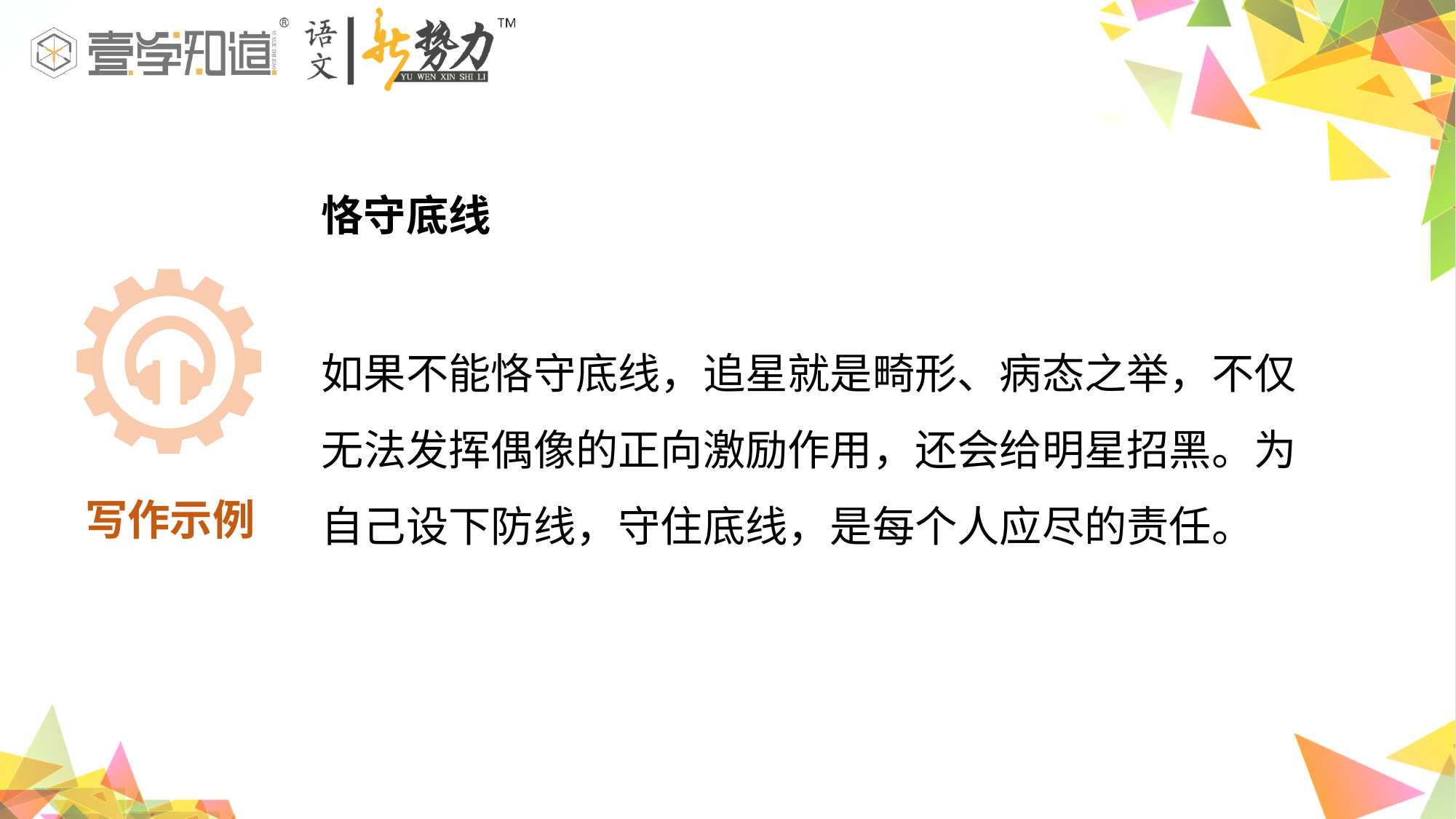

恪守底线

如果不能恪守底线，追星就是畸形、病态之举，不仅无法发挥偶像的正向激励作用，还会给明星招黑。为自己设下防线，守住底线，是每个人应尽的责任。
写作示例